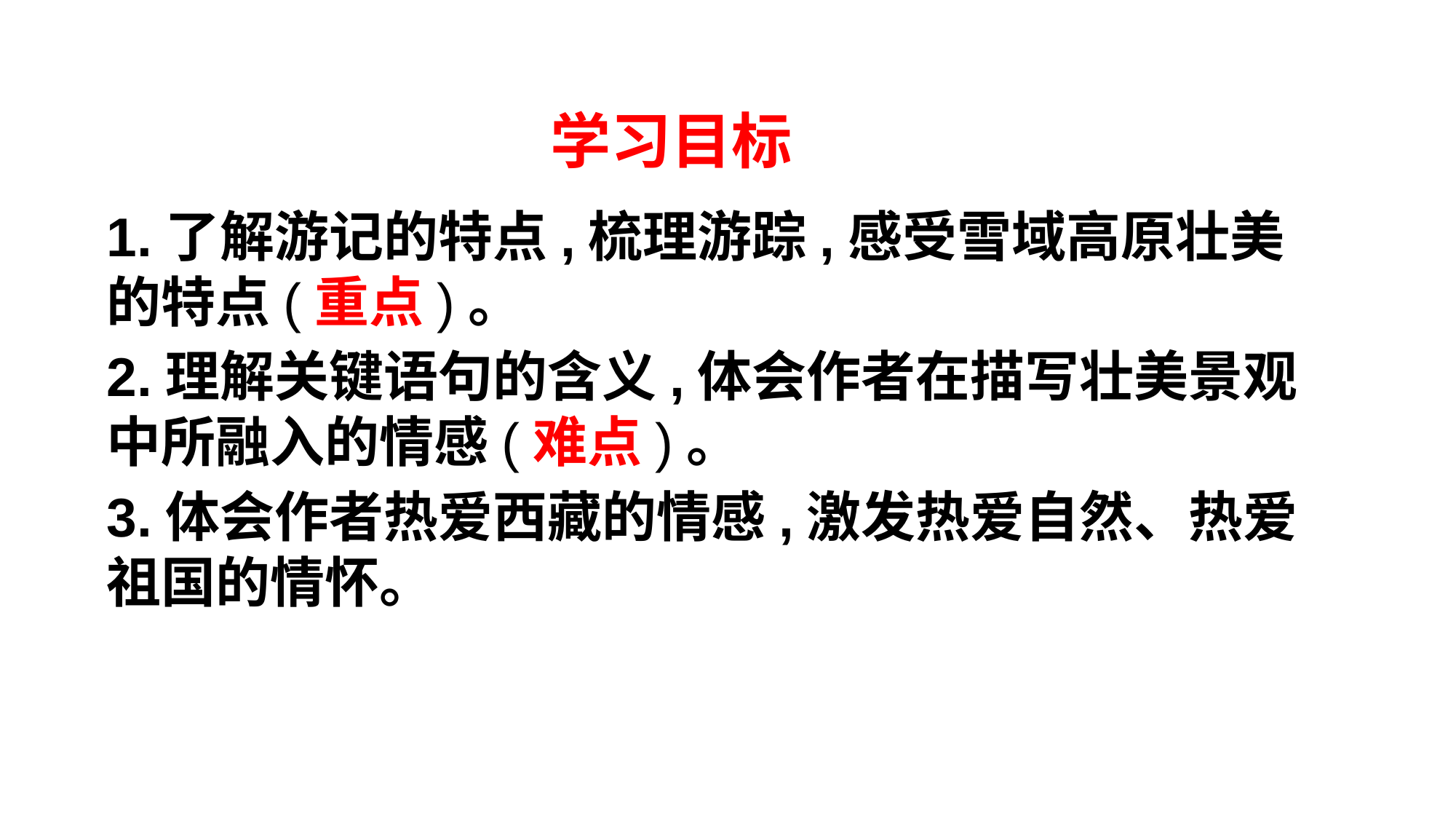

学习目标
1.了解游记的特点,梳理游踪,感受雪域高原壮美的特点(重点)。
2.理解关键语句的含义,体会作者在描写壮美景观中所融入的情感(难点)。
3.体会作者热爱西藏的情感,激发热爱自然、热爱祖国的情怀。